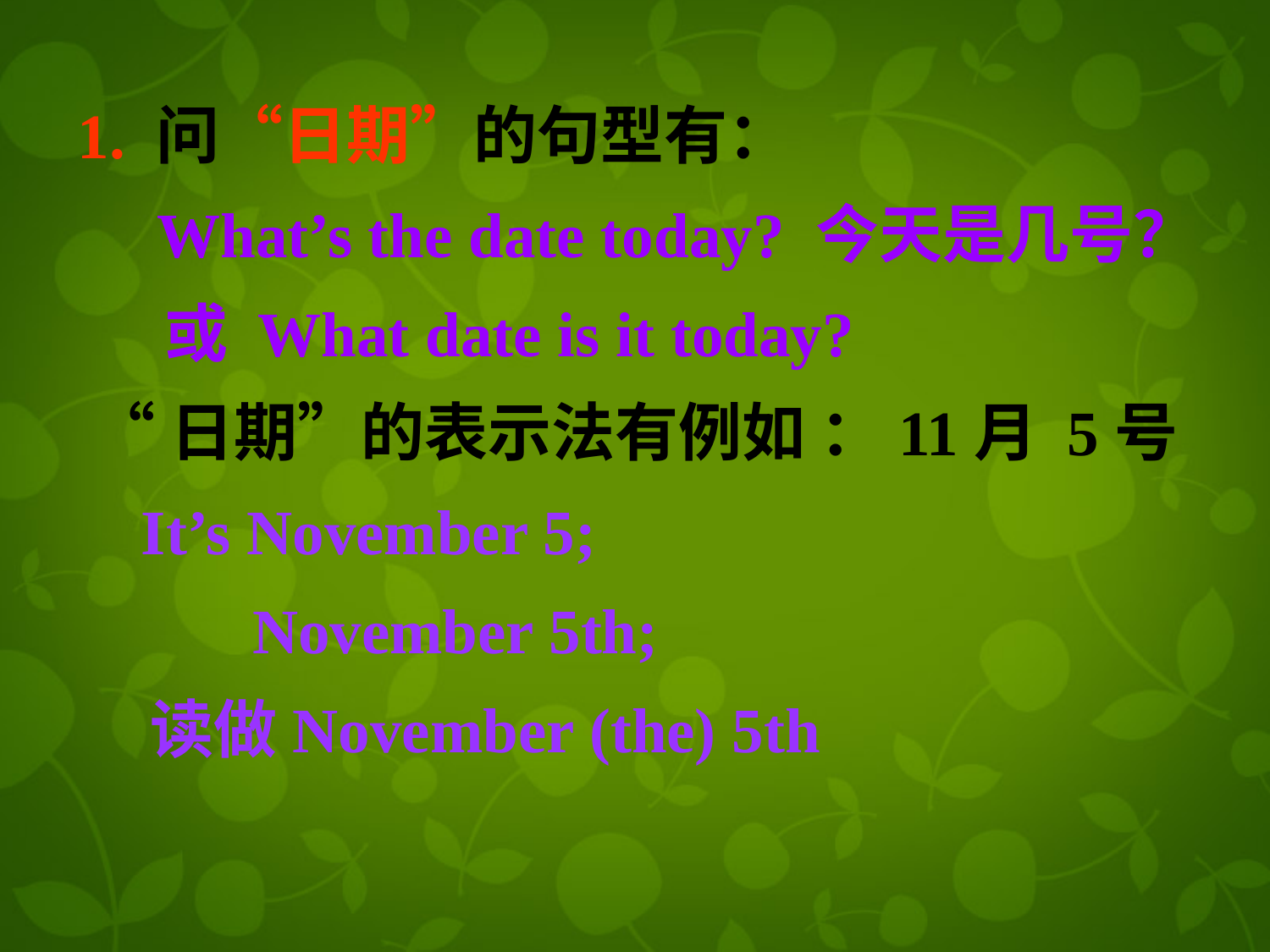

1. 问“日期”的句型有：
     What’s the date today? 今天是几号？
     或 What date is it today?
 “日期”的表示法有例如 ：11月 5号
    It’s November 5;
           November 5th;
    读做November (the) 5th